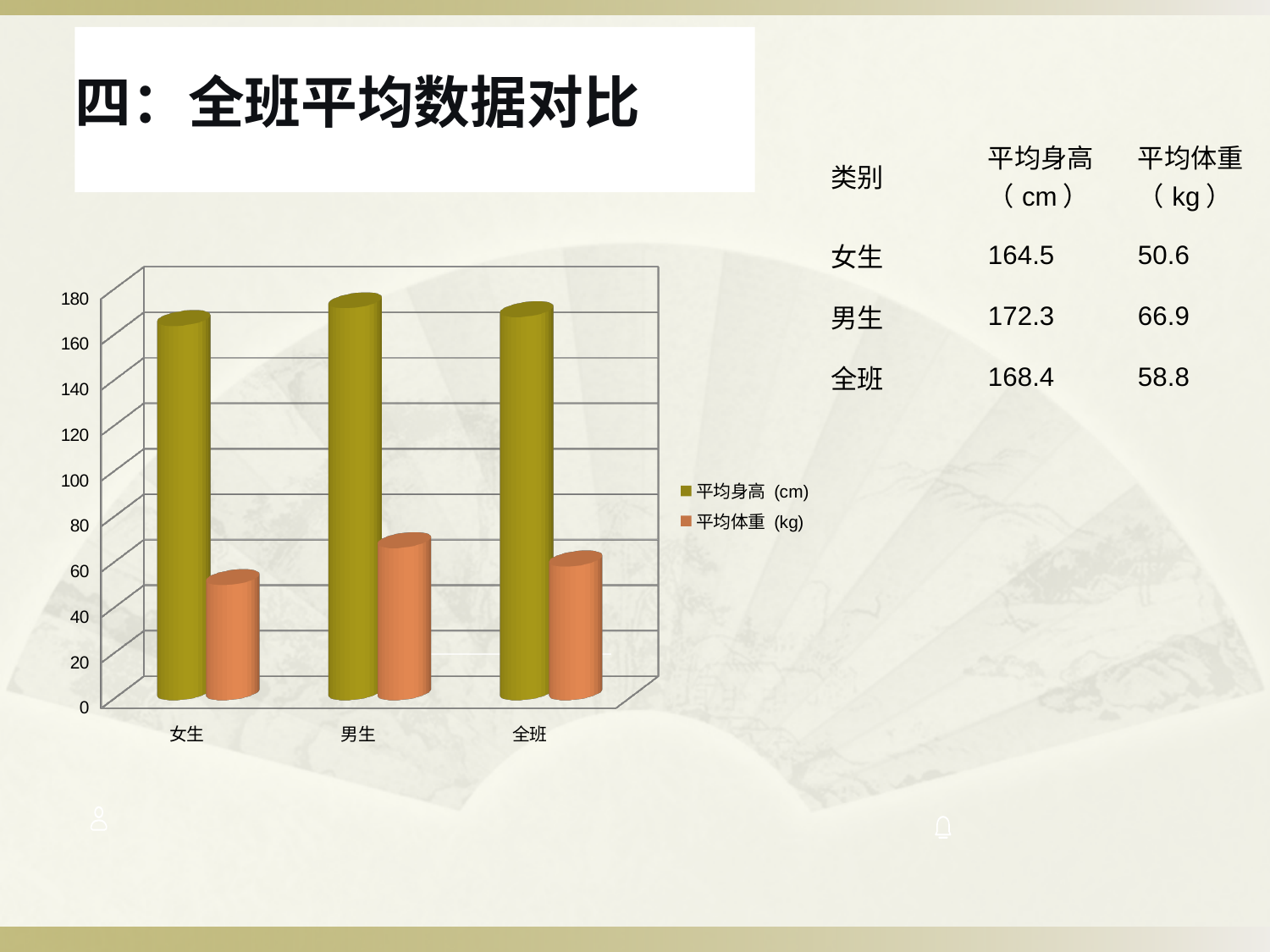

四：全班平均数据对比

| 类别 | 平均身高（cm） | 平均体重（kg） |
| --- | --- | --- |
| 女生 | 164.5 | 50.6 |
| 男生 | 172.3 | 66.9 |
| 全班 | 168.4 | 58.8 |

[unsupported chart]